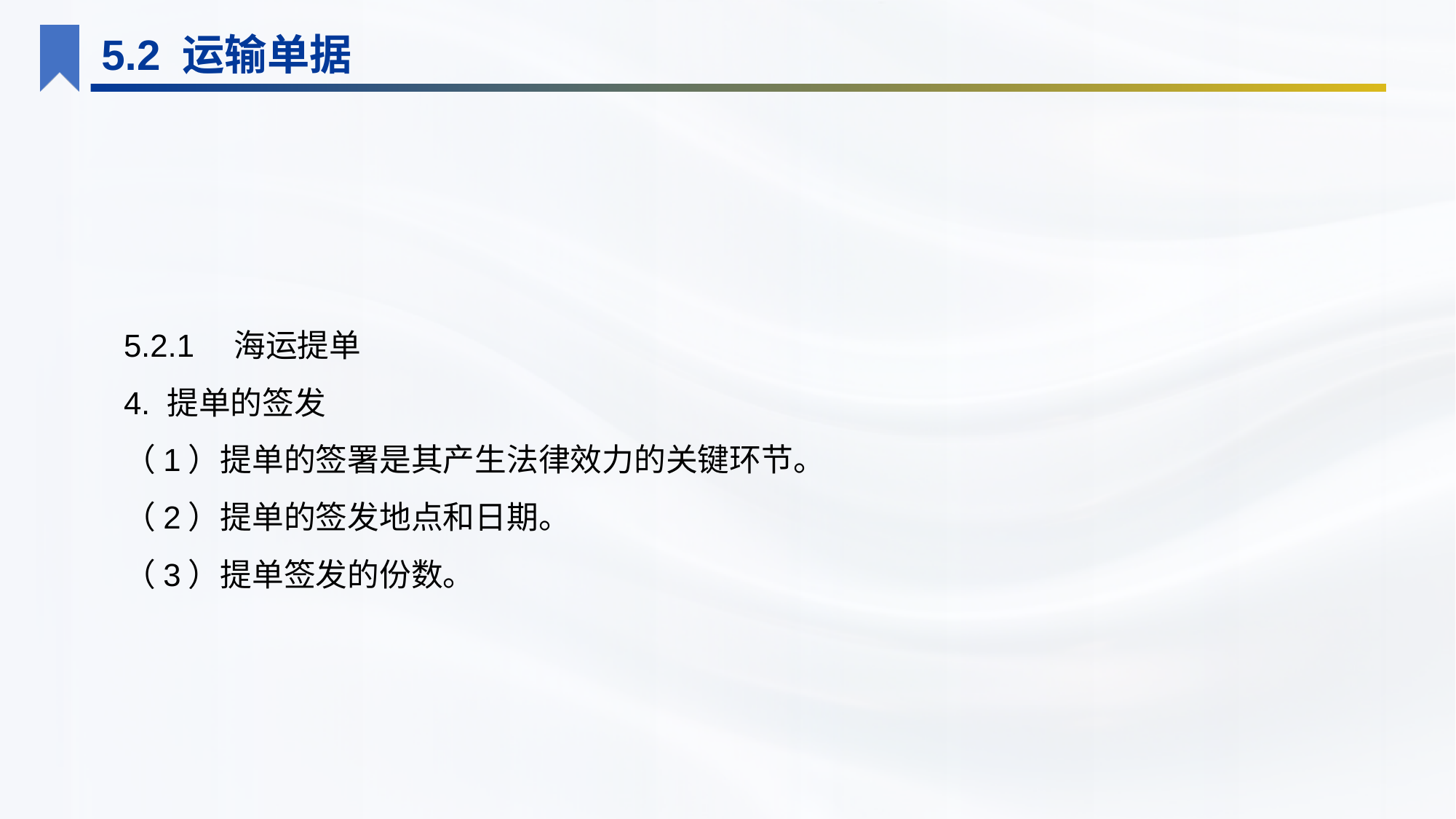

5.2 运输单据
5.2.1　海运提单
4. 提单的签发
（1）提单的签署是其产生法律效力的关键环节。
（2）提单的签发地点和日期。
（3）提单签发的份数。